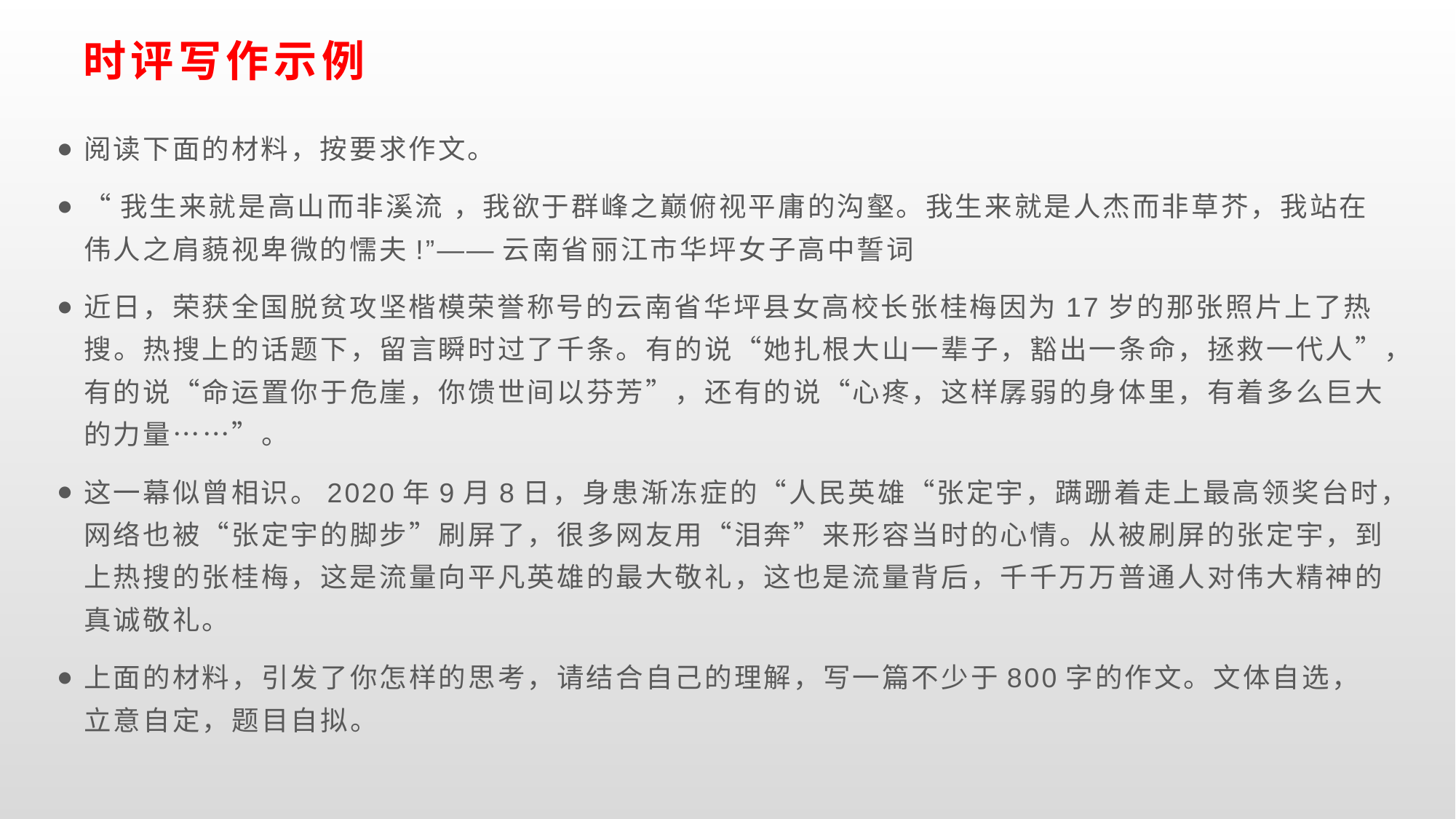

# 时评写作示例
阅读下面的材料，按要求作文。
“我生来就是高山而非溪流 ，我欲于群峰之巅俯视平庸的沟壑。我生来就是人杰而非草芥，我站在伟人之肩藐视卑微的懦夫!”——云南省丽江市华坪女子高中誓词
近日，荣获全国脱贫攻坚楷模荣誉称号的云南省华坪县女高校长张桂梅因为17岁的那张照片上了热搜。热搜上的话题下，留言瞬时过了千条。有的说“她扎根大山一辈子，豁出一条命，拯救一代人”，有的说“命运置你于危崖，你馈世间以芬芳”，还有的说“心疼，这样孱弱的身体里，有着多么巨大的力量……”。
这一幕似曾相识。2020年9月8日，身患渐冻症的“人民英雄“张定宇，蹒跚着走上最高领奖台时，网络也被“张定宇的脚步”刷屏了，很多网友用“泪奔”来形容当时的心情。从被刷屏的张定宇，到上热搜的张桂梅，这是流量向平凡英雄的最大敬礼，这也是流量背后，千千万万普通人对伟大精神的真诚敬礼。
上面的材料，引发了你怎样的思考，请结合自己的理解，写一篇不少于800字的作文。文体自选，立意自定，题目自拟。